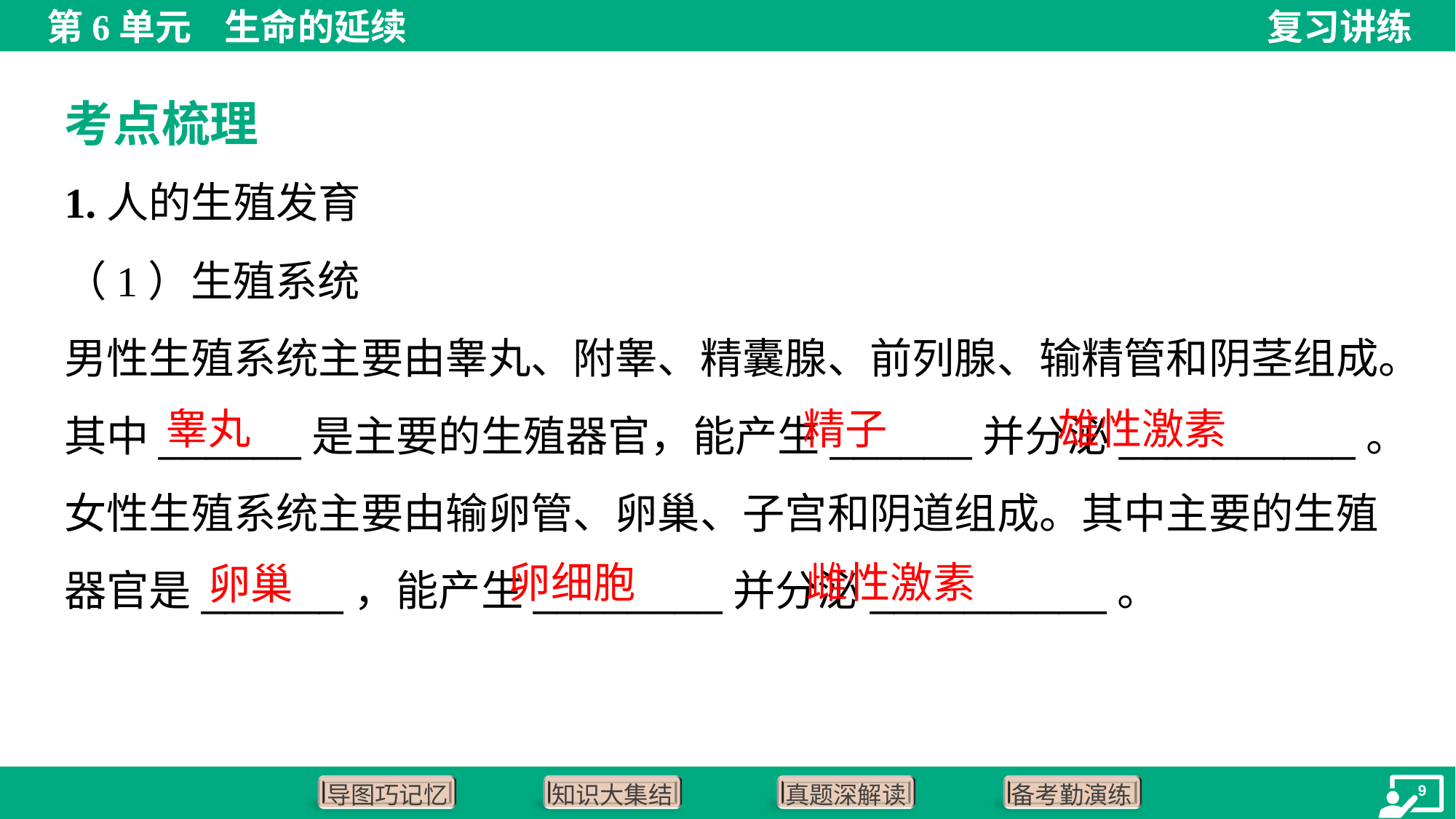

考点梳理
1.人的生殖发育
（1）生殖系统
男性生殖系统主要由睾丸、附睾、精囊腺、前列腺、输精管和阴茎组成。
其中______是主要的生殖器官，能产生______并分泌__________。
女性生殖系统主要由输卵管、卵巢、子宫和阴道组成。其中主要的生殖
器官是______，能产生________并分泌__________。
睾丸
精子
雄性激素
卵细胞
雌性激素
卵巢